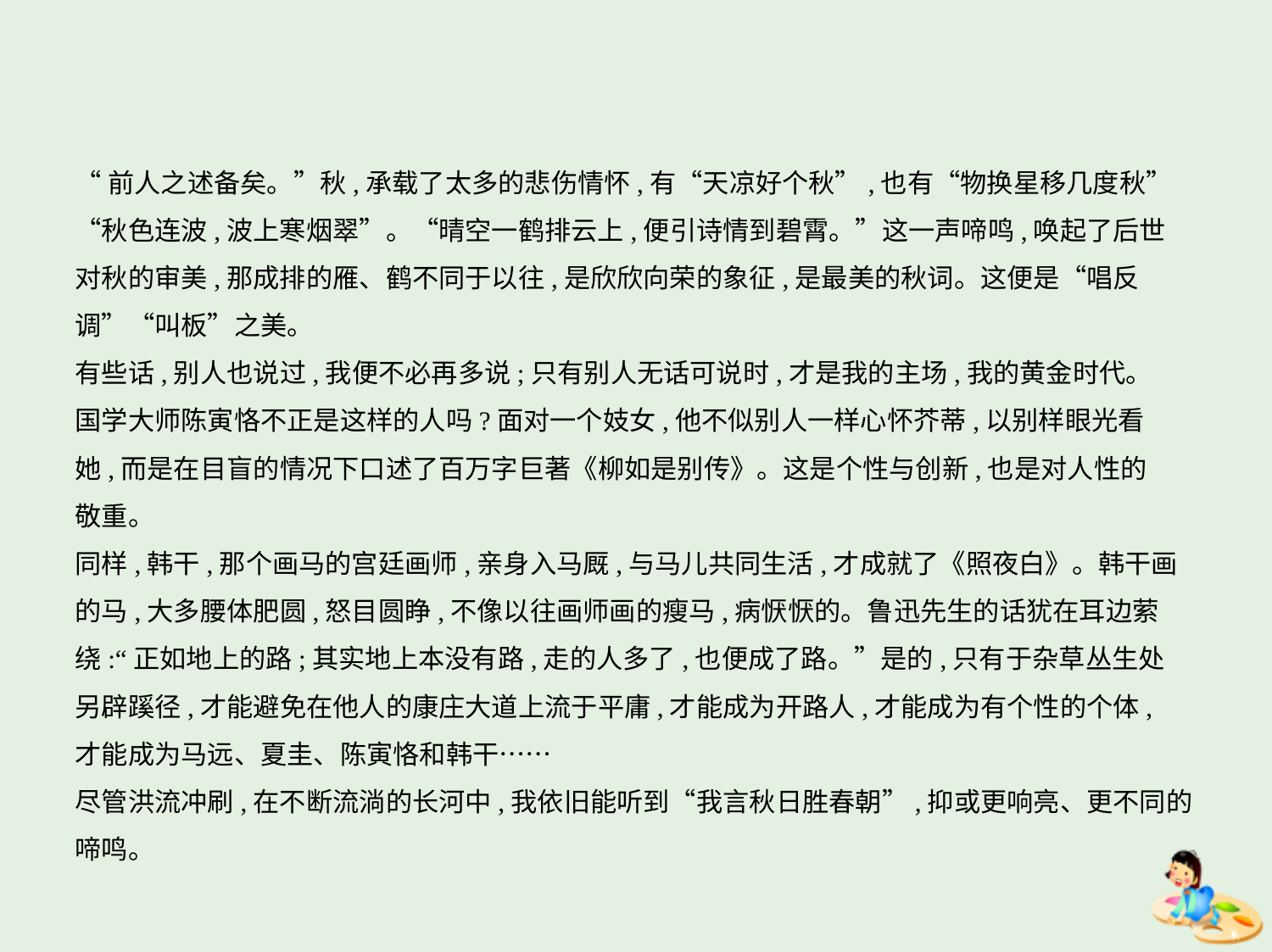

“前人之述备矣。”秋,承载了太多的悲伤情怀,有“天凉好个秋”,也有“物换星移几度秋”
“秋色连波,波上寒烟翠”。“晴空一鹤排云上,便引诗情到碧霄。”这一声啼鸣,唤起了后世
对秋的审美,那成排的雁、鹤不同于以往,是欣欣向荣的象征,是最美的秋词。这便是“唱反
调”“叫板”之美。
有些话,别人也说过,我便不必再多说;只有别人无话可说时,才是我的主场,我的黄金时代。
国学大师陈寅恪不正是这样的人吗?面对一个妓女,他不似别人一样心怀芥蒂,以别样眼光看
她,而是在目盲的情况下口述了百万字巨著《柳如是别传》。这是个性与创新,也是对人性的
敬重。
同样,韩干,那个画马的宫廷画师,亲身入马厩,与马儿共同生活,才成就了《照夜白》。韩干画
的马,大多腰体肥圆,怒目圆睁,不像以往画师画的瘦马,病恹恹的。鲁迅先生的话犹在耳边萦
绕:“正如地上的路;其实地上本没有路,走的人多了,也便成了路。”是的,只有于杂草丛生处
另辟蹊径,才能避免在他人的康庄大道上流于平庸,才能成为开路人,才能成为有个性的个体,
才能成为马远、夏圭、陈寅恪和韩干……
尽管洪流冲刷,在不断流淌的长河中,我依旧能听到“我言秋日胜春朝”,抑或更响亮、更不同的
啼鸣。